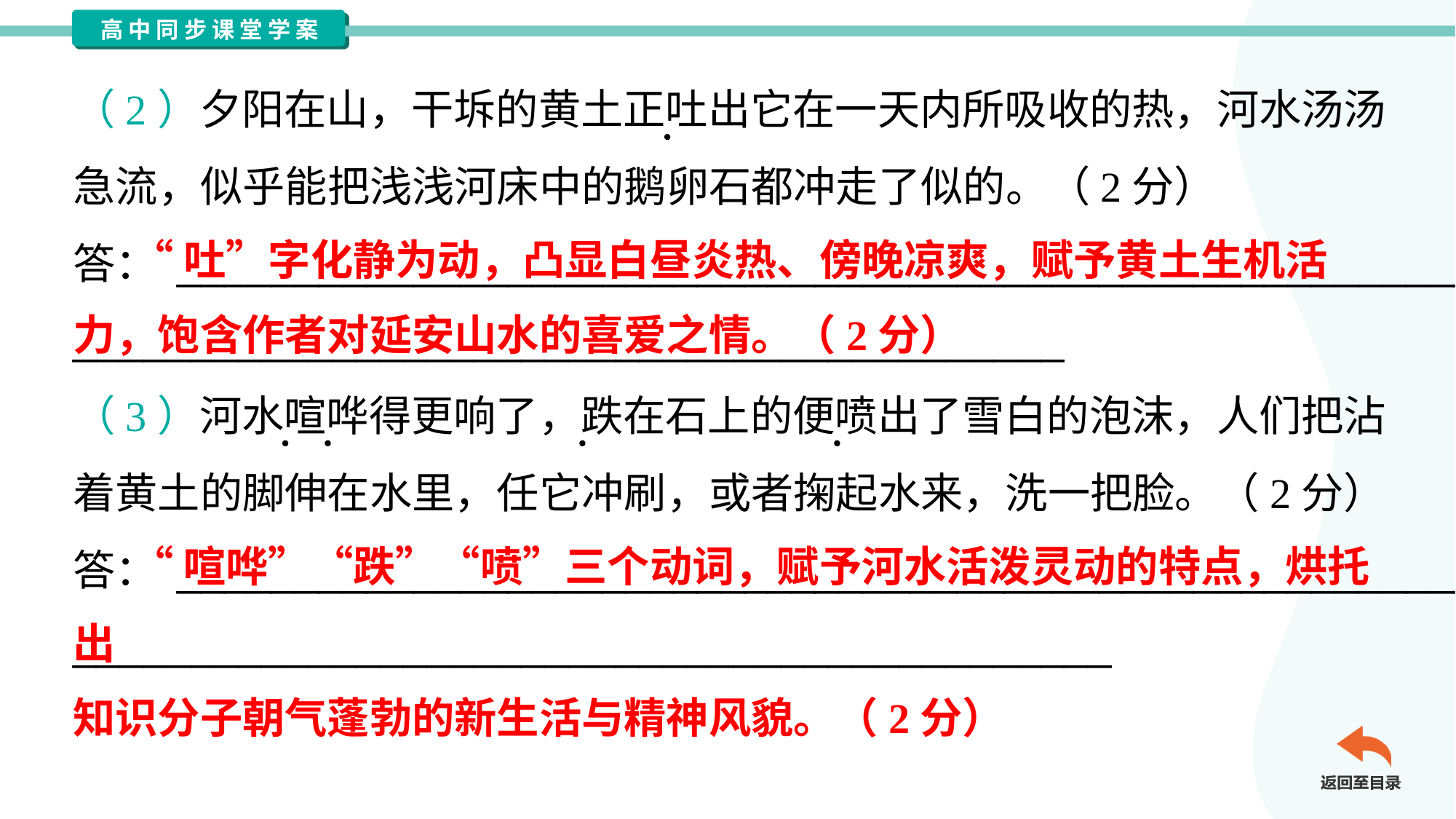

（2）夕阳在山，干坼的黄土正吐出它在一天内所吸收的热，河水汤汤
急流，似乎能把浅浅河床中的鹅卵石都冲走了似的。（2分）
答： ________________________________________________________
__________________________________________

      “吐”字化静为动，凸显白昼炎热、傍晚凉爽，赋予黄土生机活
力，饱含作者对延安山水的喜爱之情。（2分）
（3）河水喧哗得更响了，跌在石上的便喷出了雪白的泡沫，人们把沾
着黄土的脚伸在水里，任它冲刷，或者掬起水来，洗一把脸。（2分）
答： ________________________________________________________
____________________________________________

      “喧哗”“跌”“喷”三个动词，赋予河水活泼灵动的特点，烘托出
知识分子朝气蓬勃的新生活与精神风貌。（2分）